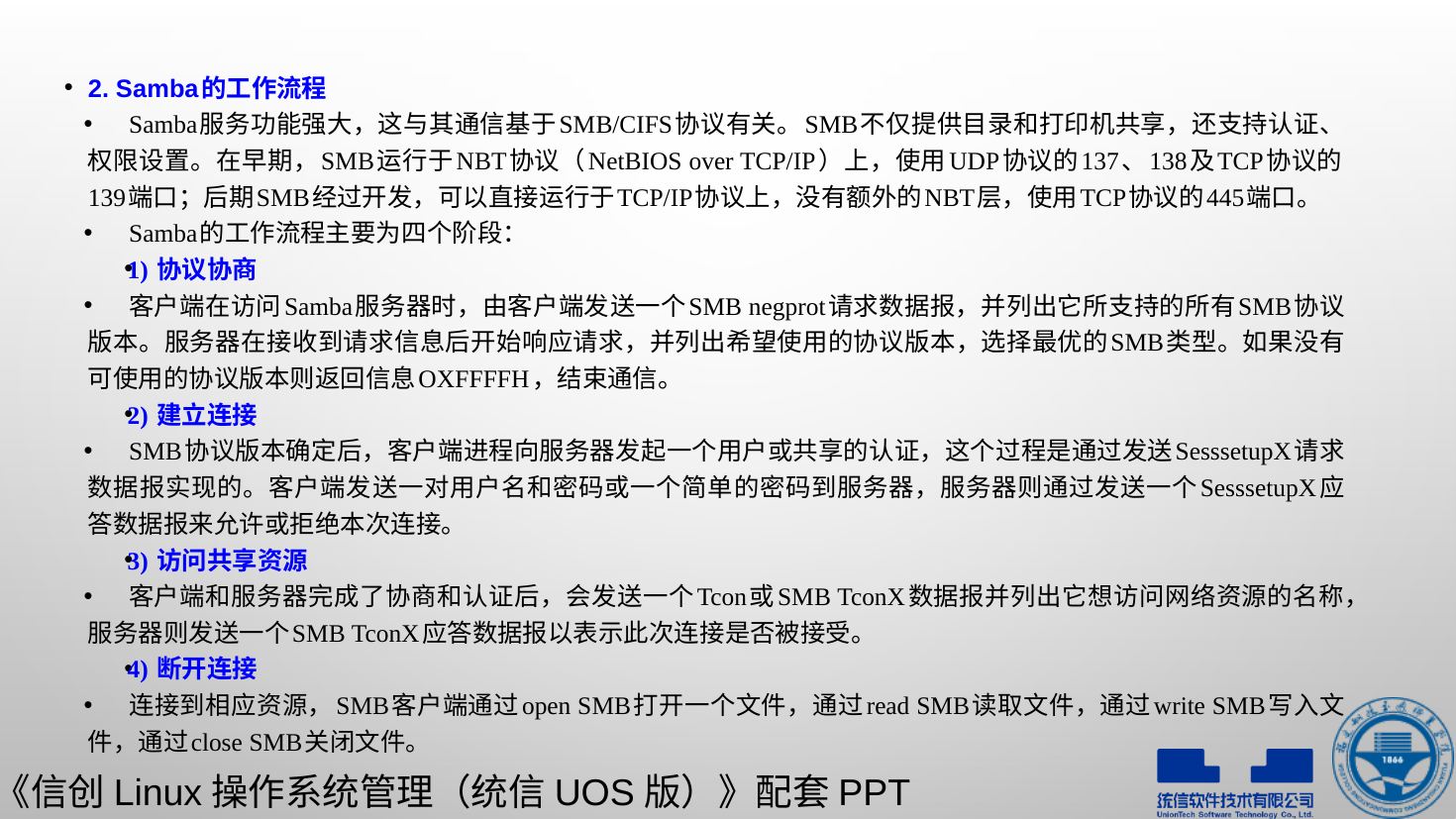

2. Samba的工作流程
Samba服务功能强大，这与其通信基于SMB/CIFS协议有关。SMB不仅提供目录和打印机共享，还支持认证、权限设置。在早期，SMB运行于NBT协议（NetBIOS over TCP/IP）上，使用UDP协议的137、138及TCP协议的139端口；后期SMB经过开发，可以直接运行于TCP/IP协议上，没有额外的NBT层，使用TCP协议的445端口。
Samba的工作流程主要为四个阶段：
1) 协议协商
客户端在访问Samba服务器时，由客户端发送一个SMB negprot请求数据报，并列出它所支持的所有SMB协议版本。服务器在接收到请求信息后开始响应请求，并列出希望使用的协议版本，选择最优的SMB类型。如果没有可使用的协议版本则返回信息OXFFFFH，结束通信。
2) 建立连接
SMB协议版本确定后，客户端进程向服务器发起一个用户或共享的认证，这个过程是通过发送SesssetupX请求数据报实现的。客户端发送一对用户名和密码或一个简单的密码到服务器，服务器则通过发送一个SesssetupX应答数据报来允许或拒绝本次连接。
3) 访问共享资源
客户端和服务器完成了协商和认证后，会发送一个Tcon或SMB TconX数据报并列出它想访问网络资源的名称，服务器则发送一个SMB TconX应答数据报以表示此次连接是否被接受。
4) 断开连接
连接到相应资源，SMB客户端通过open SMB打开一个文件，通过read SMB读取文件，通过write SMB写入文件，通过close SMB关闭文件。